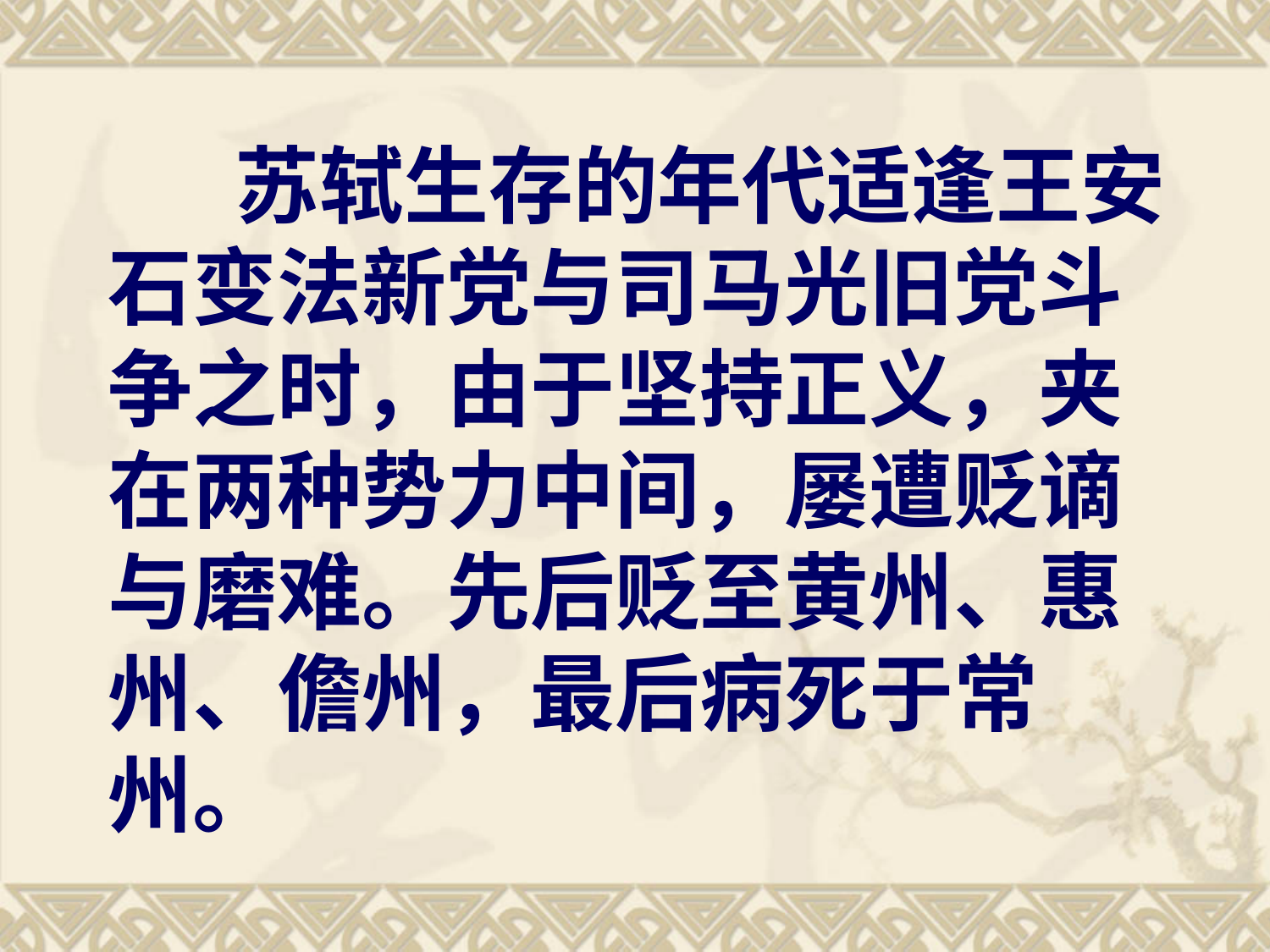

苏轼生存的年代适逢王安石变法新党与司马光旧党斗争之时，由于坚持正义，夹在两种势力中间，屡遭贬谪与磨难。先后贬至黄州、惠州、儋州，最后病死于常州。